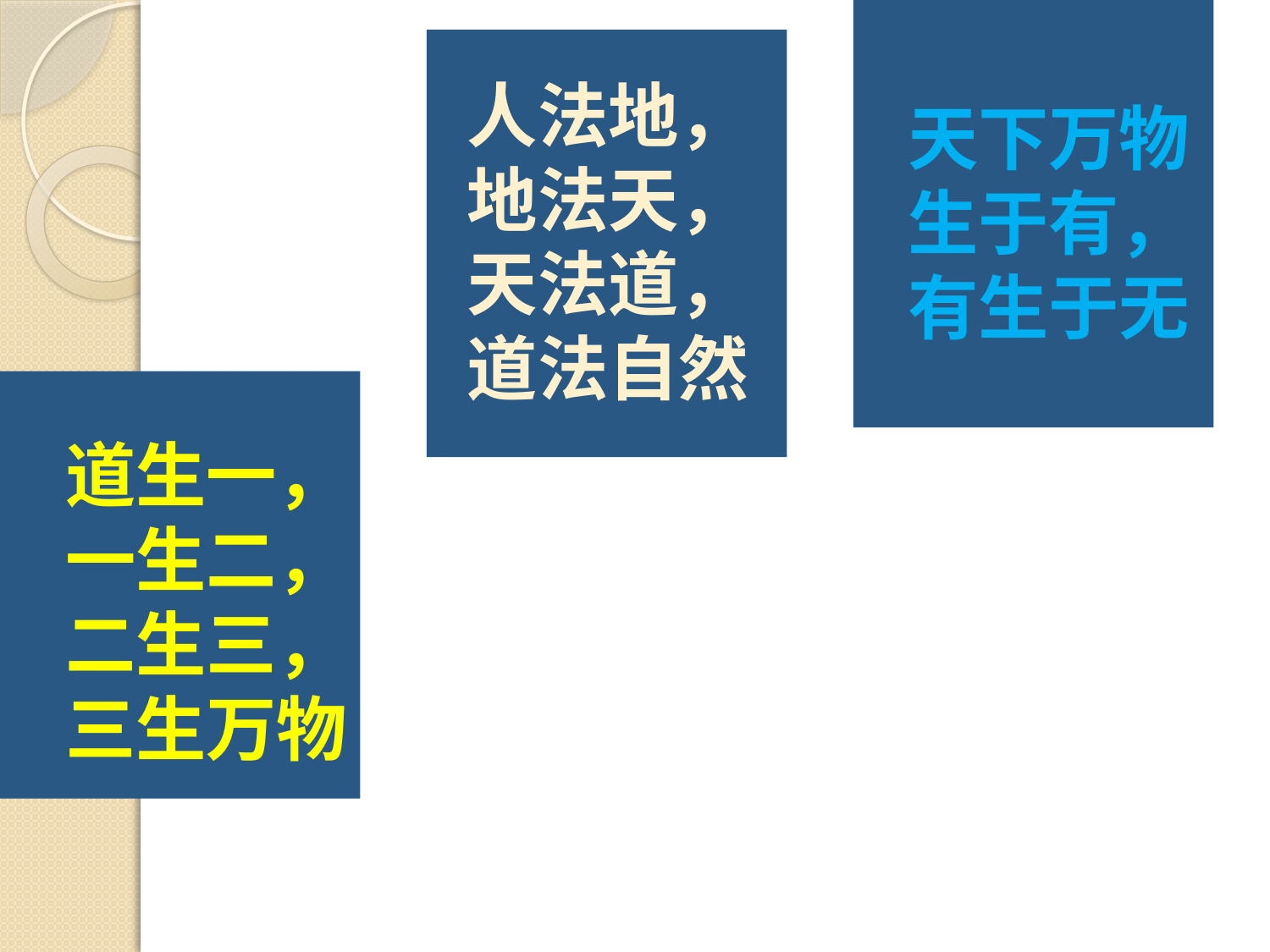

人法地，
地法天，
天法道，
道法自然
天下万物
生于有，
有生于无

道生一，
一生二，
二生三，
三生万物